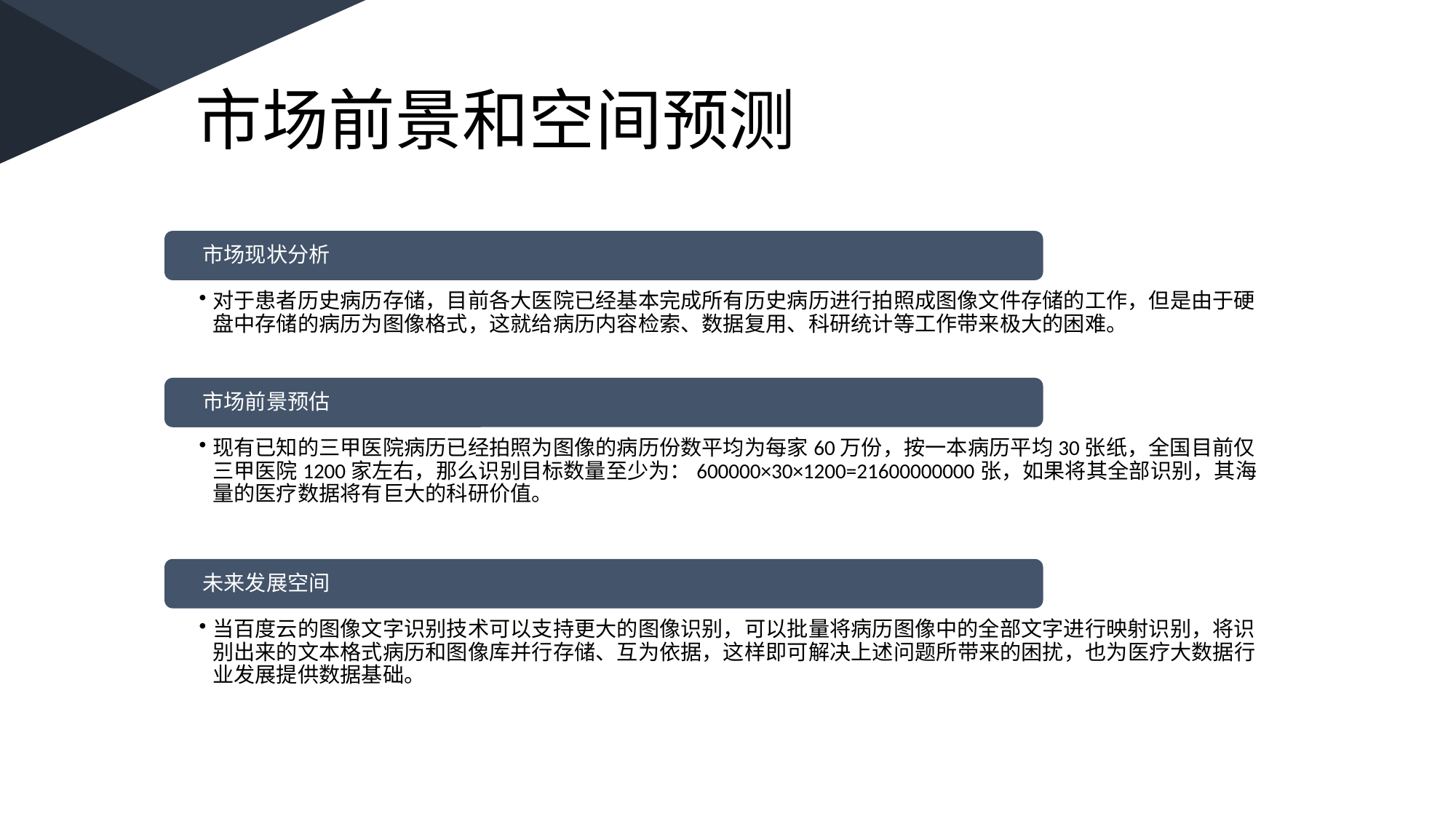

市场前景和空间预测
对于患者历史病历存储，目前各大医院已经基本完成所有历史病历进行拍照成图像文件存储的工作，但是由于硬盘中存储的病历为图像格式，这就给病历内容检索、数据复用、科研统计等工作带来极大的困难。
市场现状分析
现有已知的三甲医院病历已经拍照为图像的病历份数平均为每家60万份，按一本病历平均30张纸，全国目前仅三甲医院1200家左右，那么识别目标数量至少为：600000×30×1200=21600000000张，如果将其全部识别，其海量的医疗数据将有巨大的科研价值。
市场前景预估
当百度云的图像文字识别技术可以支持更大的图像识别，可以批量将病历图像中的全部文字进行映射识别，将识别出来的文本格式病历和图像库并行存储、互为依据，这样即可解决上述问题所带来的困扰，也为医疗大数据行业发展提供数据基础。
未来发展空间